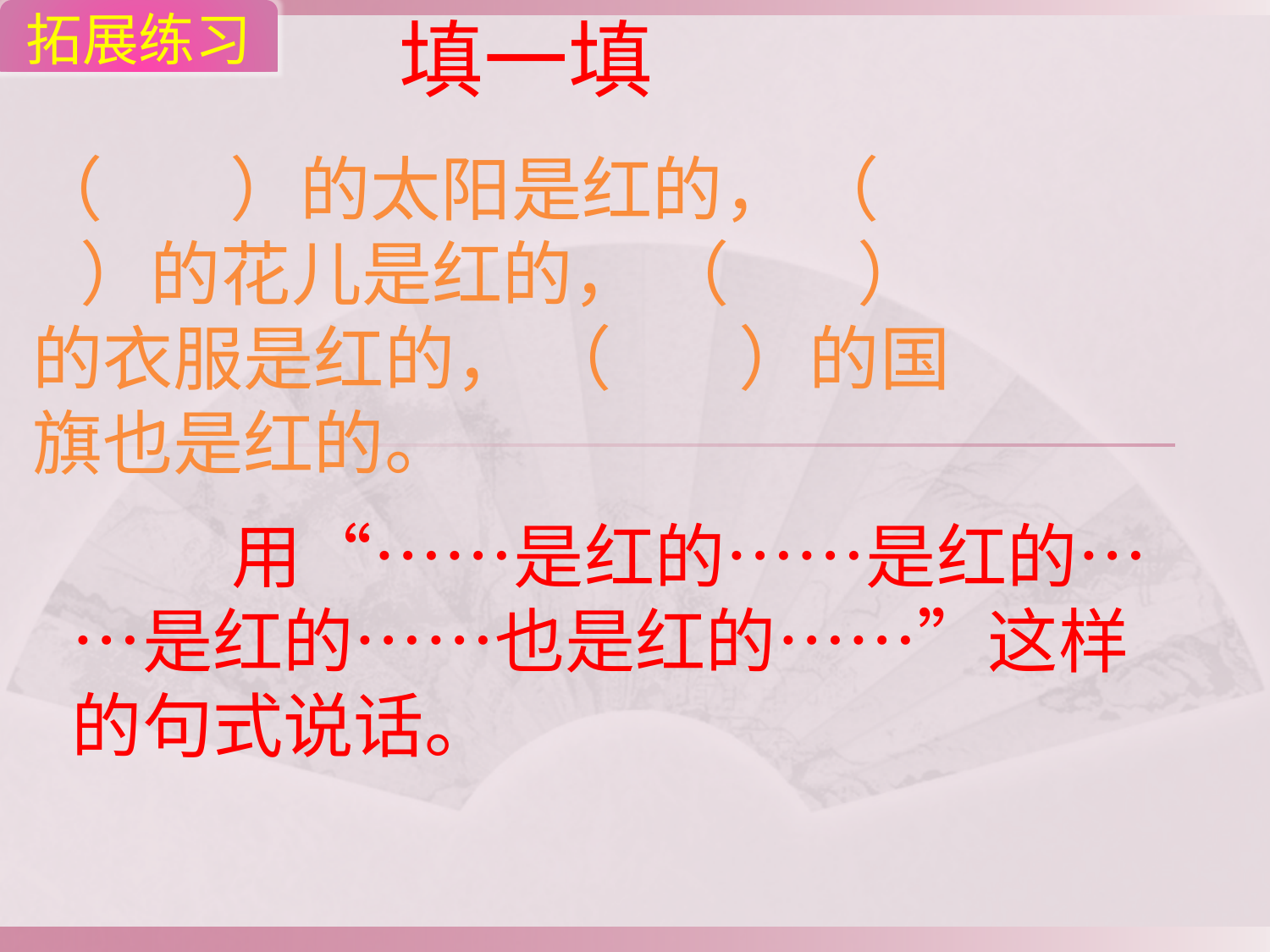

拓展练习
填一填
（        ）的太阳是红的， （        ）的花儿是红的， （        ）的衣服是红的， （        ）的国旗也是红的。
         用“……是红的……是红的……是红的……也是红的……”这样的句式说话。